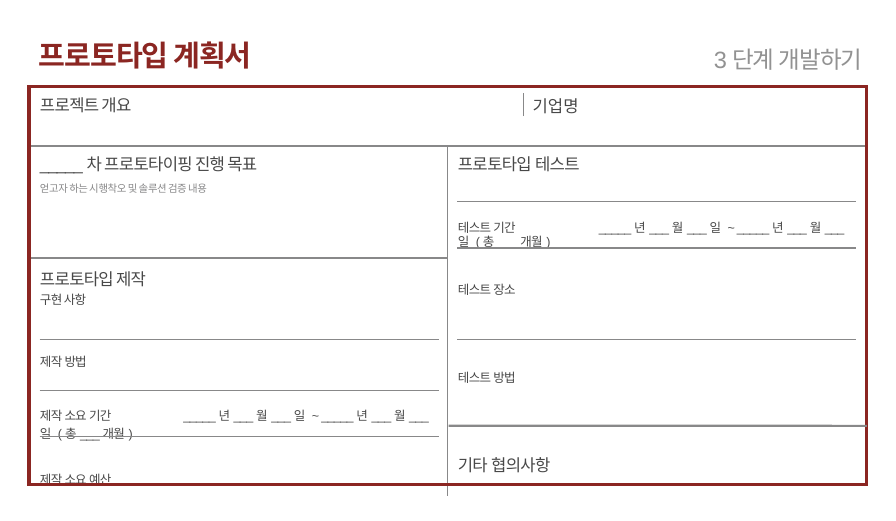

프로토타입 계획서
3단계 개발하기

| 프로젝트 개요 |  |
| --- | --- |
| \_\_\_\_\_차 프로토타이핑 진행 목표 얻고자 하는 시행착오 및 솔루션 검증 내용 | 프로토타입 테스트 테스트 기간 \_\_\_\_\_년\_\_\_월\_\_\_일 ~ \_\_\_\_\_년\_\_\_월\_\_\_일 (총\_\_\_개월) 테스트 장소 테스트 방법 기타 협의사항 |
| 프로토타입 제작 구현 사항 제작 방법 제작 소요 기간 \_\_\_\_\_년\_\_\_월\_\_\_일 ~ \_\_\_\_\_년\_\_\_월\_\_\_일 (총\_\_\_개월) 제작 소요 예산 | 테스트 장소 |
기업명